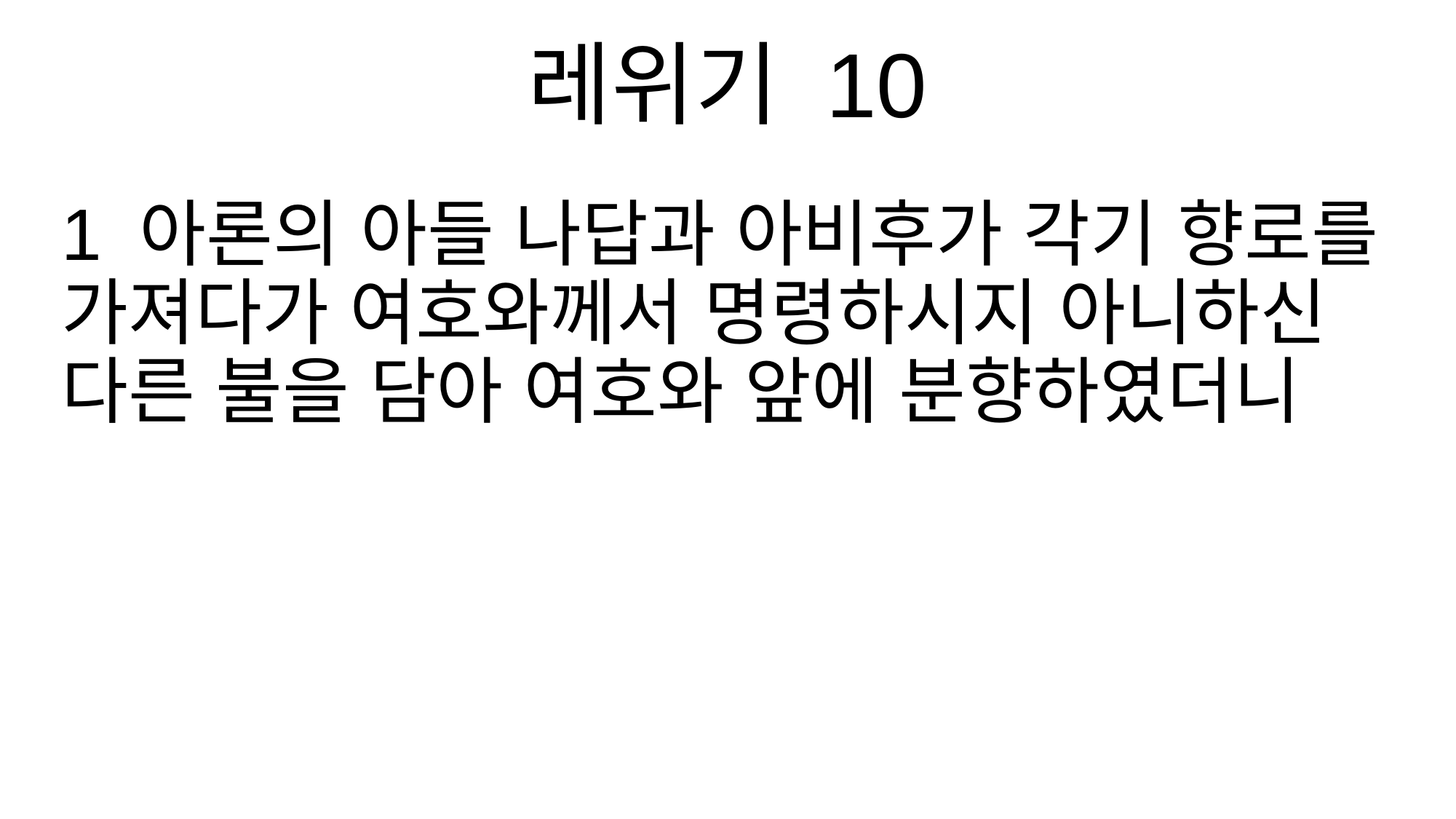

레위기 10
1 아론의 아들 나답과 아비후가 각기 향로를 가져다가 여호와께서 명령하시지 아니하신 다른 불을 담아 여호와 앞에 분향하였더니